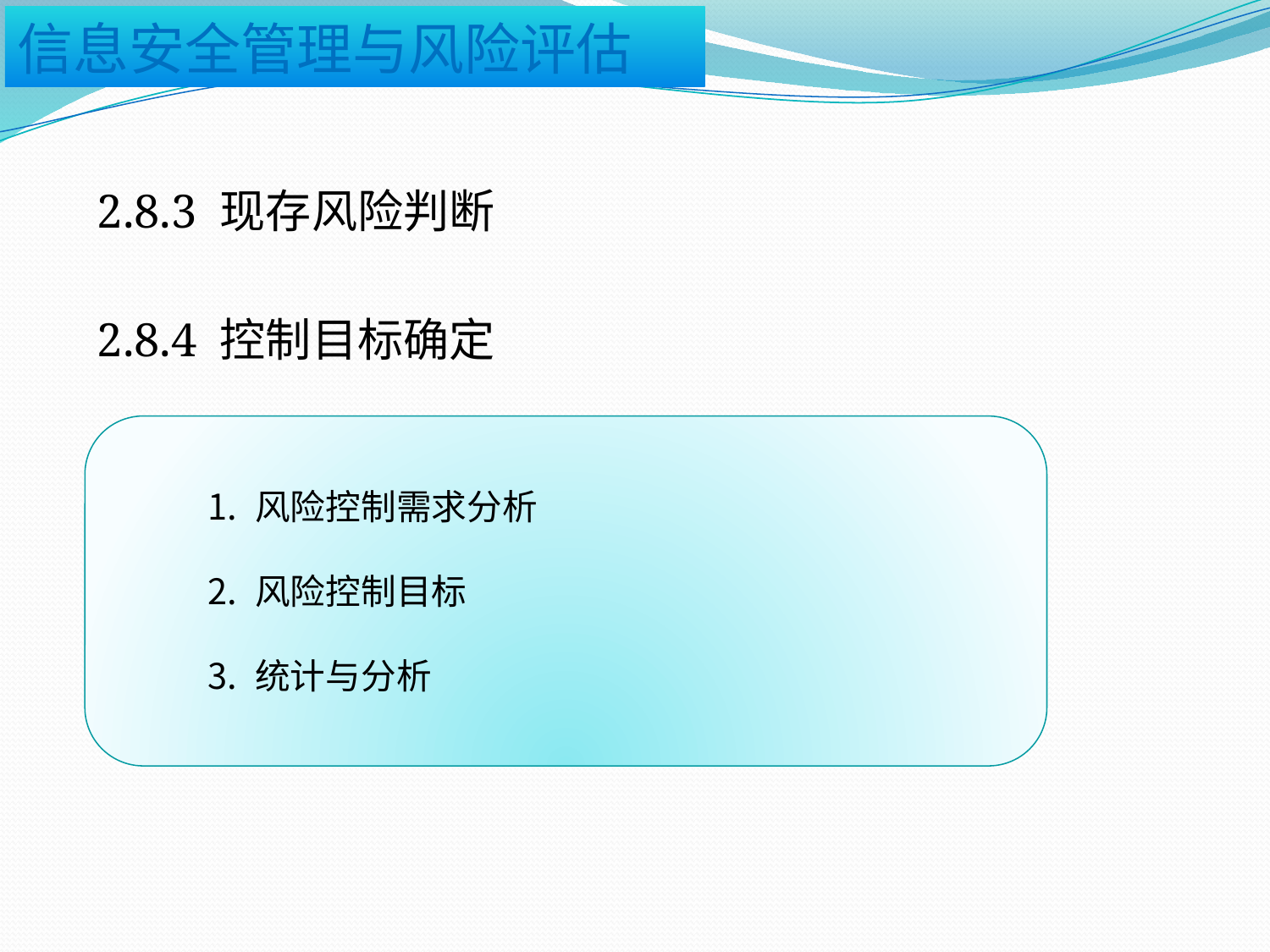

2.8.3 现存风险判断

2.8.4 控制目标确定

风险控制需求分析
风险控制目标
统计与分析